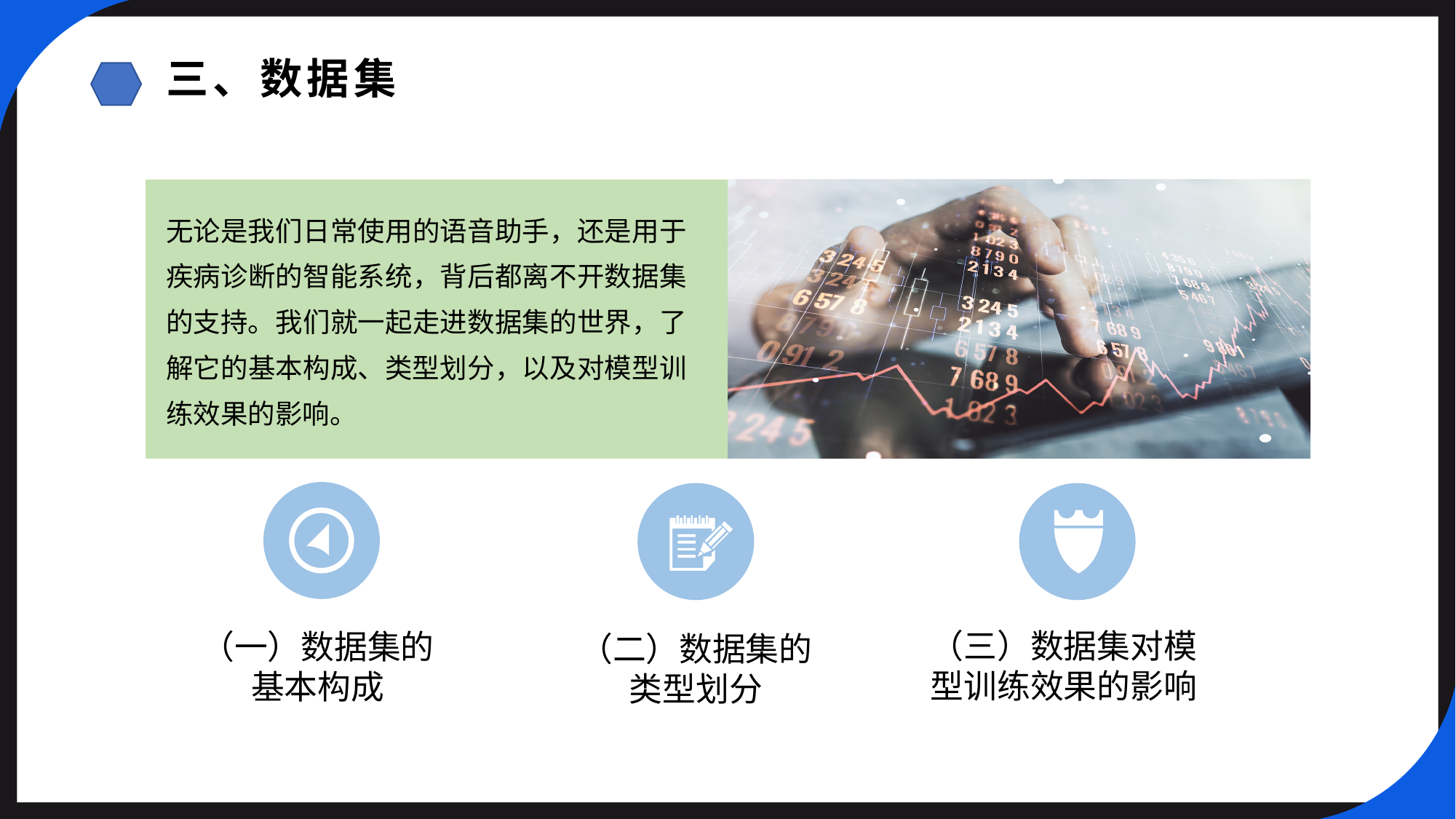

三、数据集

无论是我们日常使用的语音助手，还是用于疾病诊断的智能系统，背后都离不开数据集的支持。我们就一起走进数据集的世界，了解它的基本构成、类型划分，以及对模型训练效果的影响。

（三）数据集对模型训练效果的影响
（一）数据集的基本构成
（二）数据集的类型划分